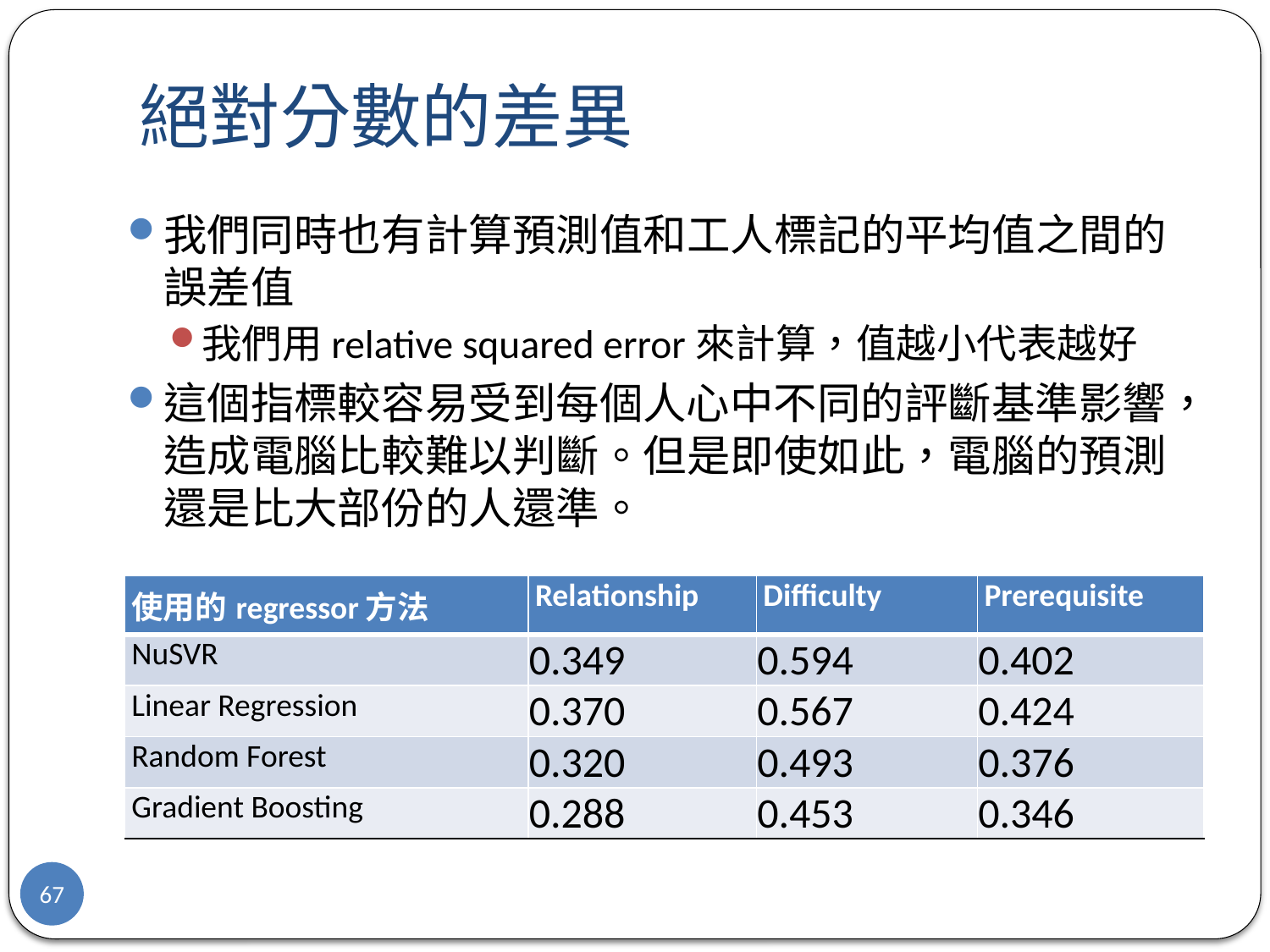

# 絕對分數的差異
我們同時也有計算預測值和工人標記的平均值之間的誤差值
我們用relative squared error來計算，值越小代表越好
這個指標較容易受到每個人心中不同的評斷基準影響，造成電腦比較難以判斷。但是即使如此，電腦的預測還是比大部份的人還準。
| 使用的regressor方法 | Relationship | Difficulty | Prerequisite |
| --- | --- | --- | --- |
| NuSVR | 0.349 | 0.594 | 0.402 |
| Linear Regression | 0.370 | 0.567 | 0.424 |
| Random Forest | 0.320 | 0.493 | 0.376 |
| Gradient Boosting | 0.288 | 0.453 | 0.346 |
67